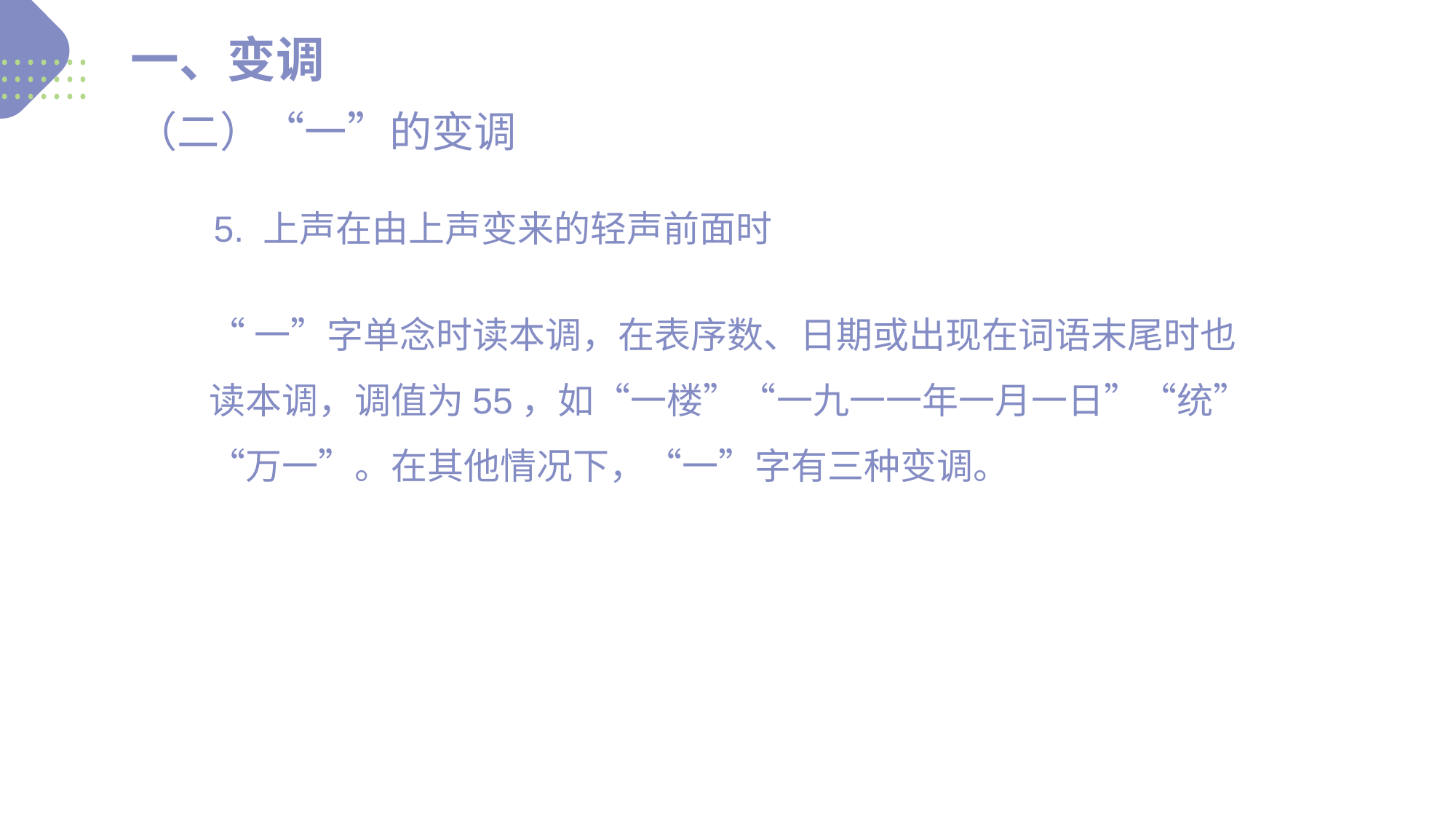

一、变调

（二）“一”的变调
5. 上声在由上声变来的轻声前面时
“一”字单念时读本调，在表序数、日期或出现在词语末尾时也读本调，调值为55，如“一楼”“一九一一年一月一日”“统”“万一”。在其他情况下，“一”字有三种变调。